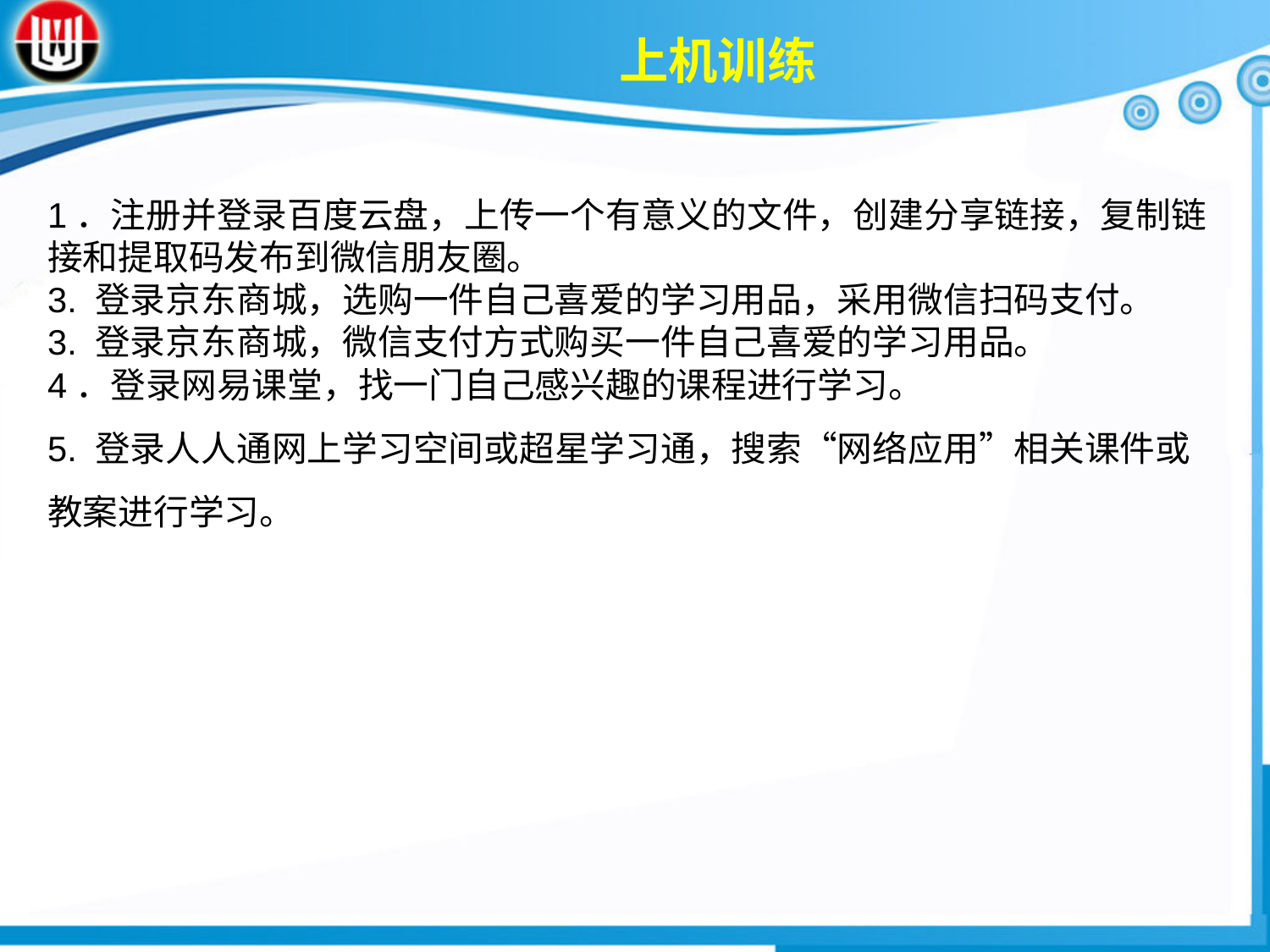

上机训练

1．注册并登录百度云盘，上传一个有意义的文件，创建分享链接，复制链接和提取码发布到微信朋友圈。3. 登录京东商城，选购一件自己喜爱的学习用品，采用微信扫码支付。3. 登录京东商城，微信支付方式购买一件自己喜爱的学习用品。4．登录网易课堂，找一门自己感兴趣的课程进行学习。5. 登录人人通网上学习空间或超星学习通，搜索“网络应用”相关课件或教案进行学习。